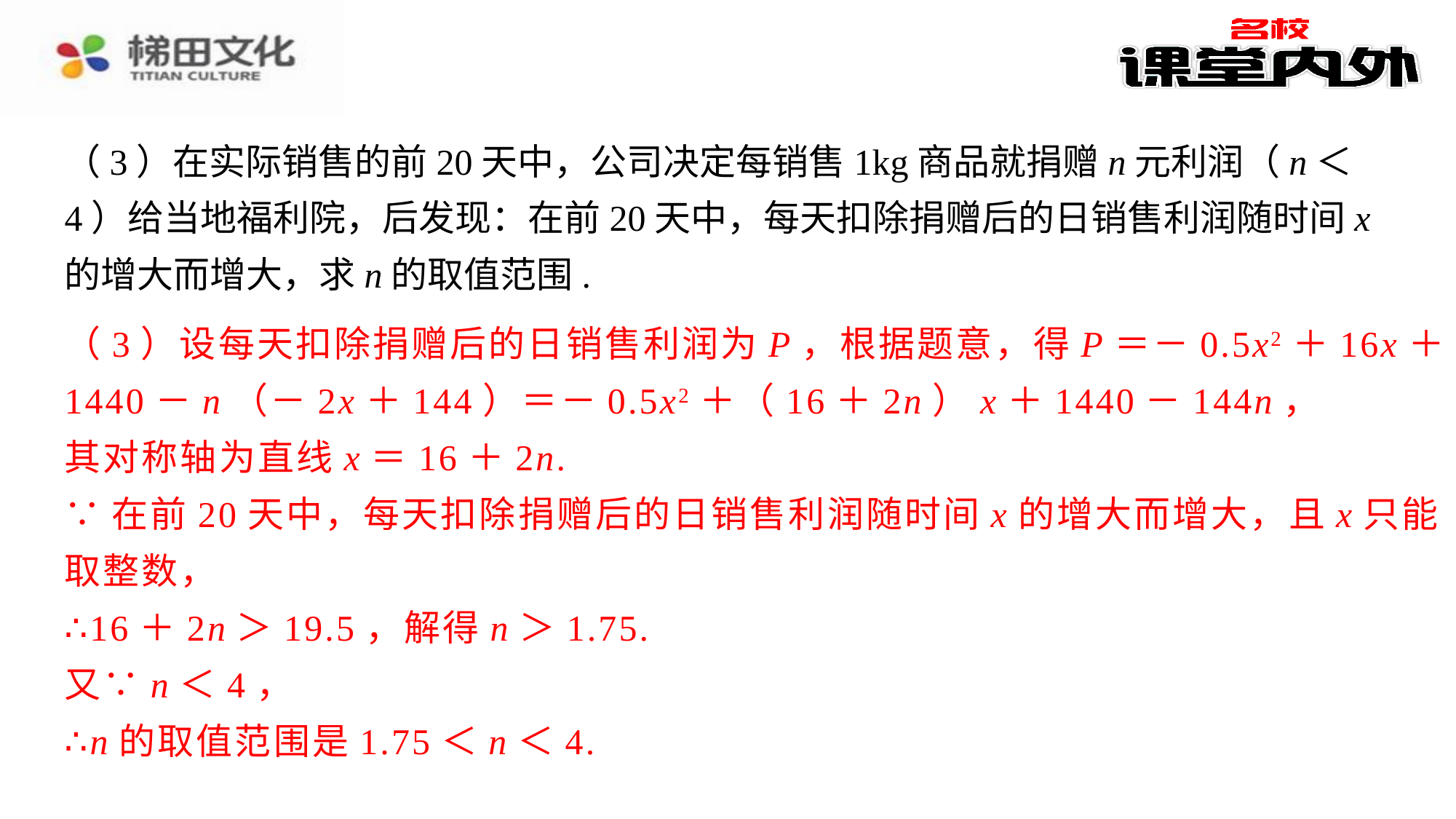

（3）在实际销售的前20天中，公司决定每销售1kg商品就捐赠n元利润（n＜4）给当地福利院，后发现：在前20天中，每天扣除捐赠后的日销售利润随时间x的增大而增大，求n的取值范围.x≤40且x为整数）.⁠
（3）设每天扣除捐赠后的日销售利润为P，根据题意，得P＝－0.5x2＋16x＋
（3）设每天扣除捐赠后的日销售利润为P，根据题意，得P＝－0.5x2＋16x＋1440－n（－2x＋144）＝－0.5x2＋（16＋2n）x＋1440－144n，⁠
其对称轴为直线x＝16＋2n.⁠
∵在前20天中，每天扣除捐赠后的日销售利润随时间x的增大而增大，且x只能取整数，⁠
∴16＋2n＞19.5，解得n＞1.75.⁠
又∵n＜4，⁠
∴n的取值范围是1.75＜n＜4.⁠
1440－n（－2x＋144）＝－0.5x2＋（16＋2n）x＋1440－144n，
其对称轴为直线x＝16＋2n.
∵在前20天中，每天扣除捐赠后的日销售利润随时间x的增大而增大，且x只能
取整数，
∴16＋2n＞19.5，解得n＞1.75.
又∵n＜4，
∴n的取值范围是1.75＜n＜4.